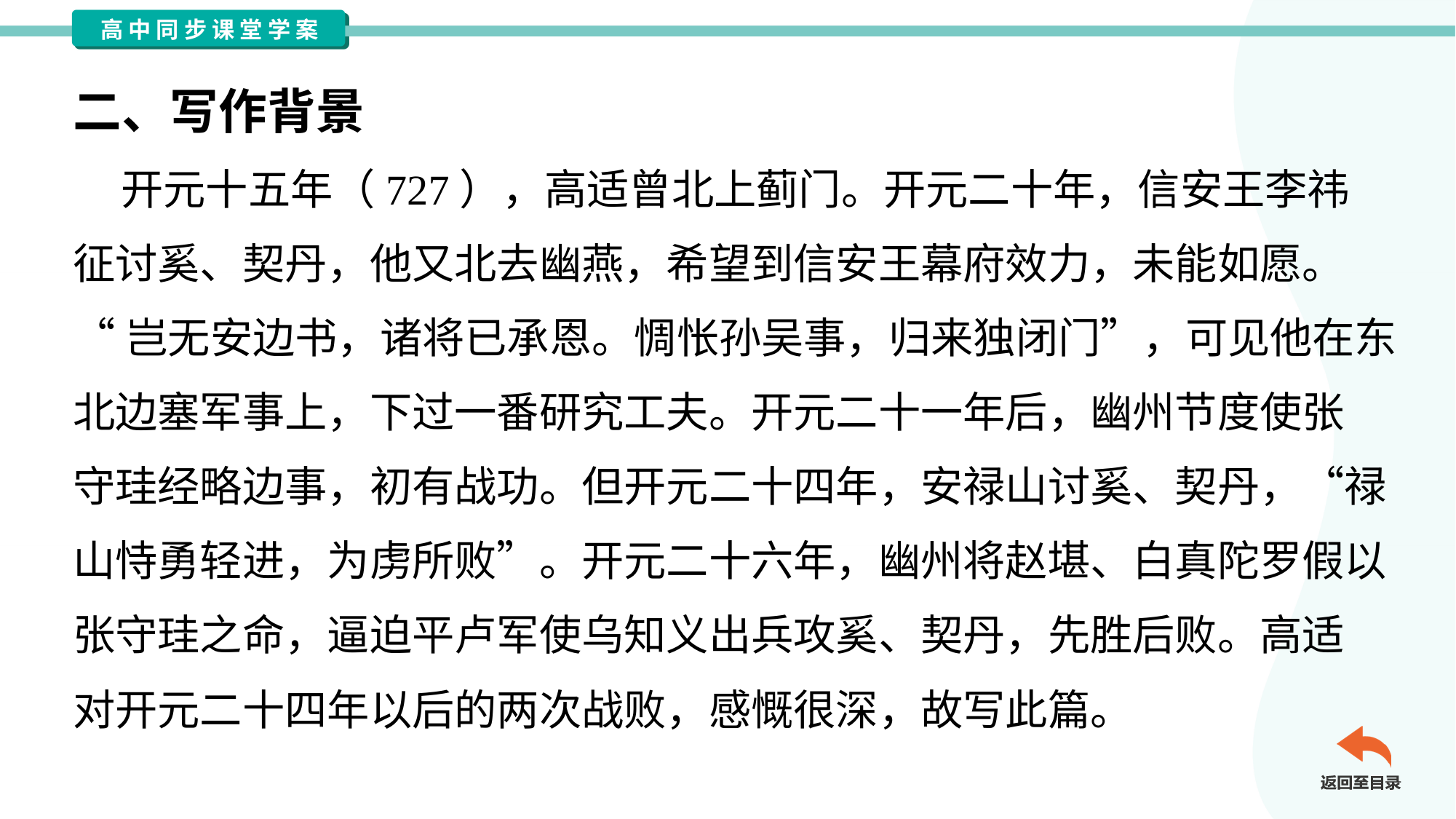

二、写作背景
    开元十五年（727），高适曾北上蓟门。开元二十年，信安王李祎
征讨奚、契丹，他又北去幽燕，希望到信安王幕府效力，未能如愿。
“岂无安边书，诸将已承恩。惆怅孙吴事，归来独闭门”，可见他在东
北边塞军事上，下过一番研究工夫。开元二十一年后，幽州节度使张
守珪经略边事，初有战功。但开元二十四年，安禄山讨奚、契丹，“禄
山恃勇轻进，为虏所败”。开元二十六年，幽州将赵堪、白真陀罗假以
张守珪之命，逼迫平卢军使乌知义出兵攻奚、契丹，先胜后败。高适
对开元二十四年以后的两次战败，感慨很深，故写此篇。